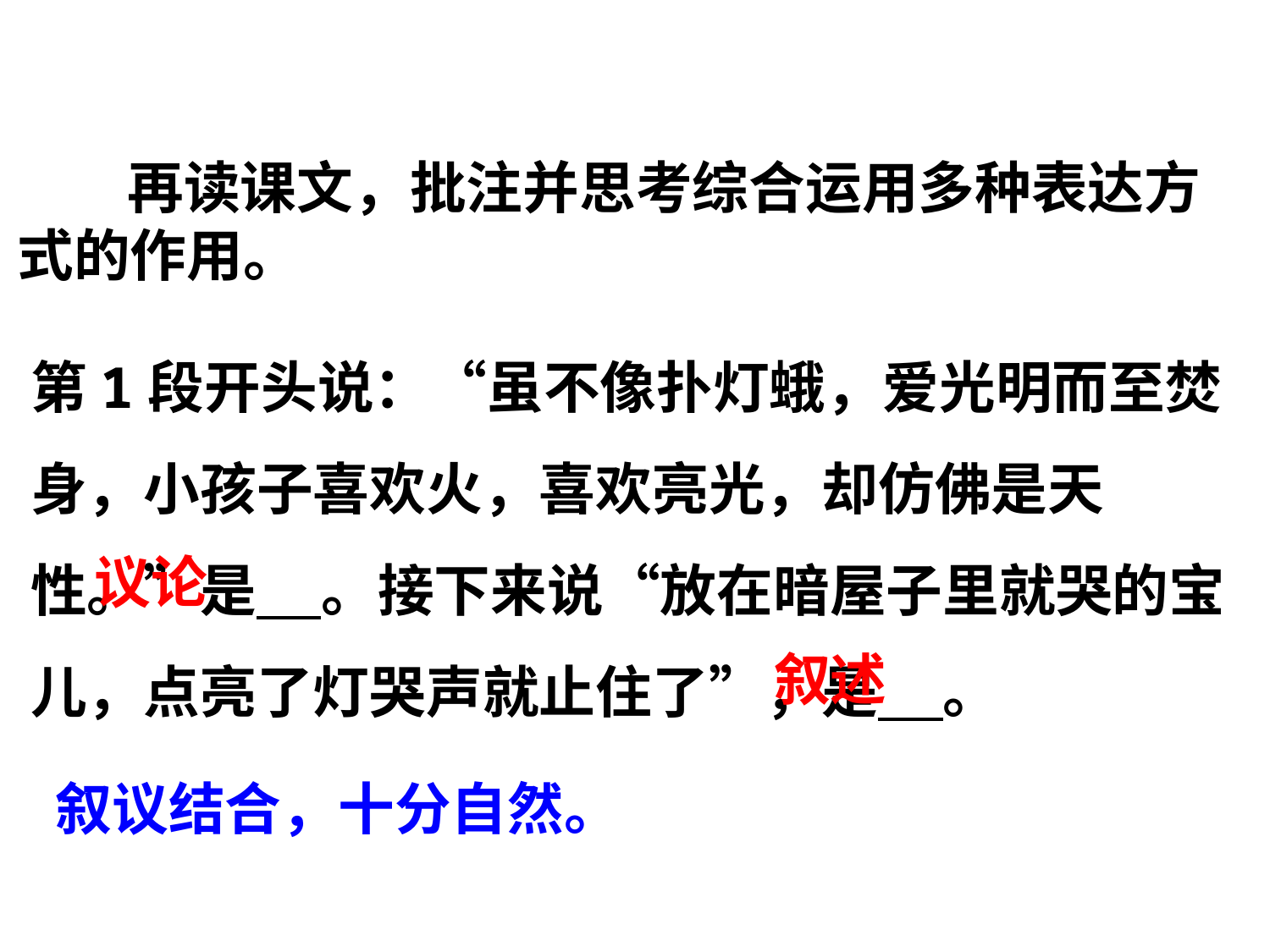

再读课文，批注并思考综合运用多种表达方式的作用。
第1段开头说：“虽不像扑灯蛾，爱光明而至焚身，小孩子喜欢火，喜欢亮光，却仿佛是天性。”是     。接下来说“放在暗屋子里就哭的宝儿，点亮了灯哭声就止住了”，是     。
议论
叙述
叙议结合，十分自然。